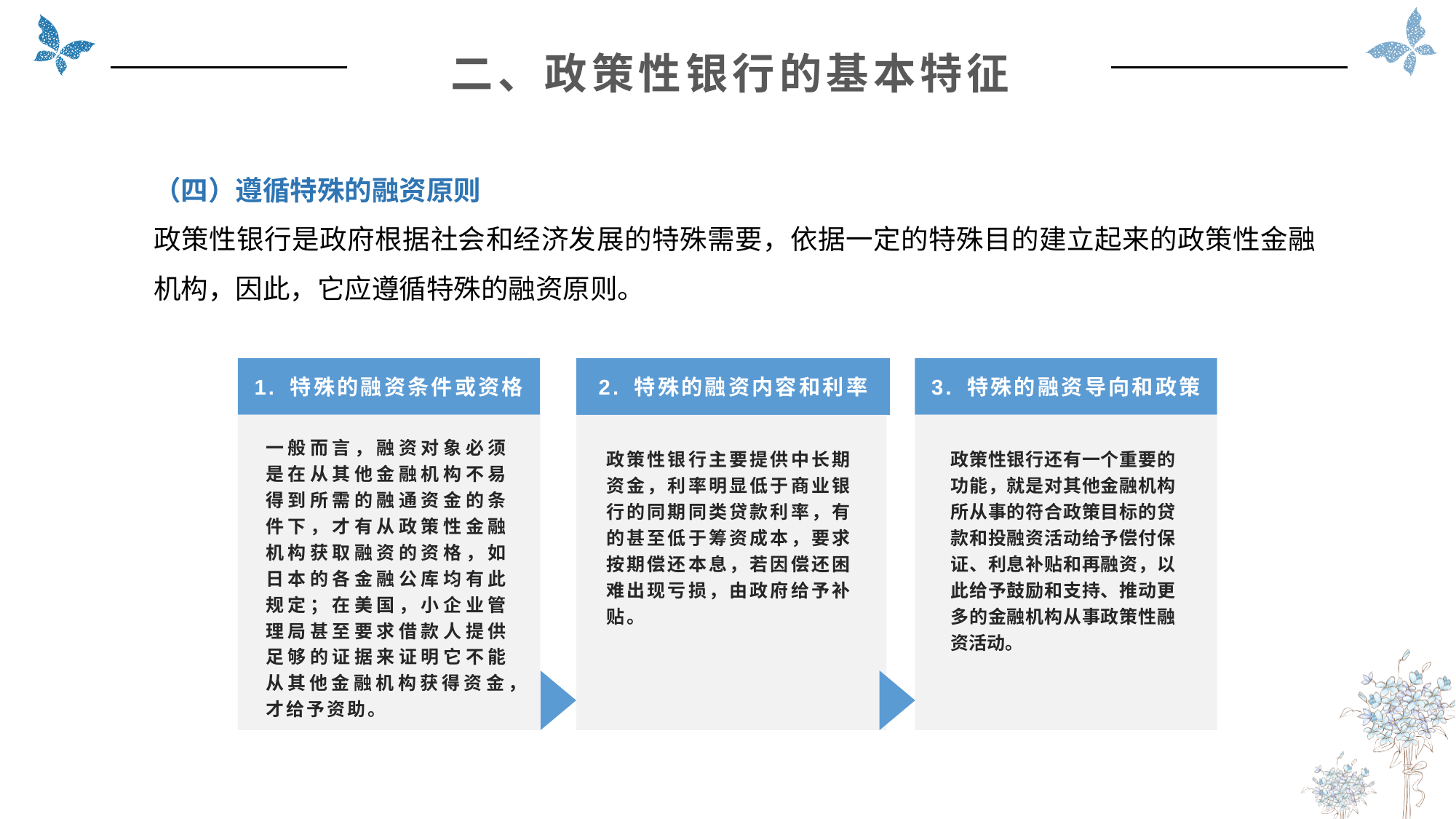

二、政策性银行的基本特征
（四）遵循特殊的融资原则
政策性银行是政府根据社会和经济发展的特殊需要，依据一定的特殊目的建立起来的政策性金融机构，因此，它应遵循特殊的融资原则。
1. 特殊的融资条件或资格
3. 特殊的融资导向和政策
2. 特殊的融资内容和利率

一般而言，融资对象必须是在从其他金融机构不易得到所需的融通资金的条件下，才有从政策性金融机构获取融资的资格，如日本的各金融公库均有此规定；在美国，小企业管理局甚至要求借款人提供足够的证据来证明它不能从其他金融机构获得资金，才给予资助。
政策性银行主要提供中长期资金，利率明显低于商业银行的同期同类贷款利率，有的甚至低于筹资成本，要求按期偿还本息，若因偿还困难出现亏损，由政府给予补贴。
政策性银行还有一个重要的功能，就是对其他金融机构所从事的符合政策目标的贷款和投融资活动给予偿付保证、利息补贴和再融资，以此给予鼓励和支持、推动更多的金融机构从事政策性融资活动。